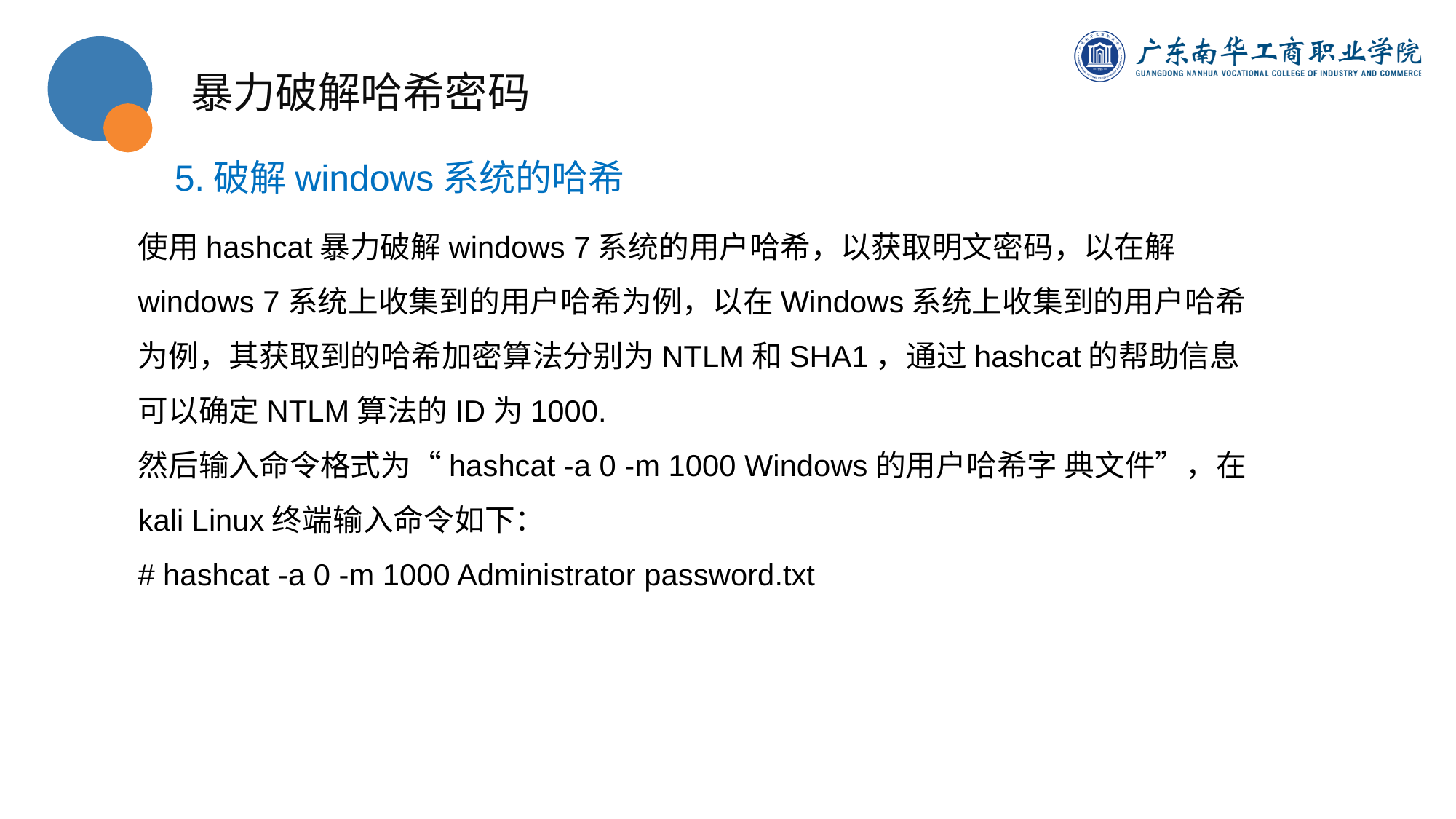

暴力破解哈希密码

5.破解windows系统的哈希
使用hashcat暴力破解windows 7系统的用户哈希，以获取明文密码，以在解windows 7系统上收集到的用户哈希为例，以在Windows系统上收集到的用户哈希为例，其获取到的哈希加密算法分别为NTLM和SHA1，通过hashcat的帮助信息可以确定NTLM算法的ID为1000.
然后输入命令格式为“hashcat -a 0 -m 1000 Windows的用户哈希字 典文件”，在kali Linux终端输入命令如下：
# hashcat -a 0 -m 1000 Administrator password.txt